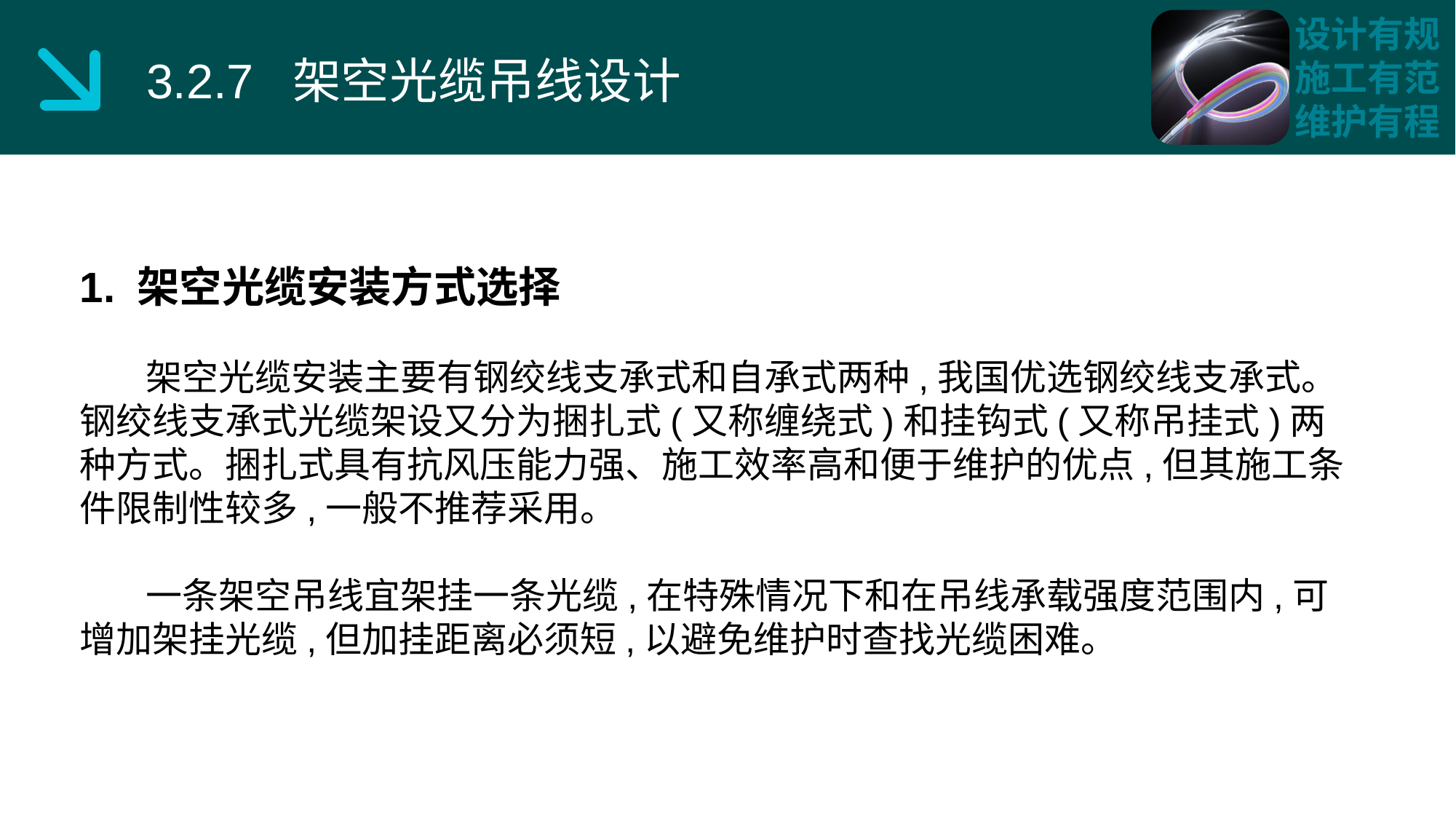

3.2.7  架空光缆吊线设计

1. 架空光缆安装方式选择

       架空光缆安装主要有钢绞线支承式和自承式两种,我国优选钢绞线支承式。钢绞线支承式光缆架设又分为捆扎式(又称缠绕式)和挂钩式(又称吊挂式)两种方式。捆扎式具有抗风压能力强、施工效率高和便于维护的优点,但其施工条件限制性较多,一般不推荐采用。

       一条架空吊线宜架挂一条光缆,在特殊情况下和在吊线承载强度范围内,可增加架挂光缆,但加挂距离必须短,以避免维护时查找光缆困难。